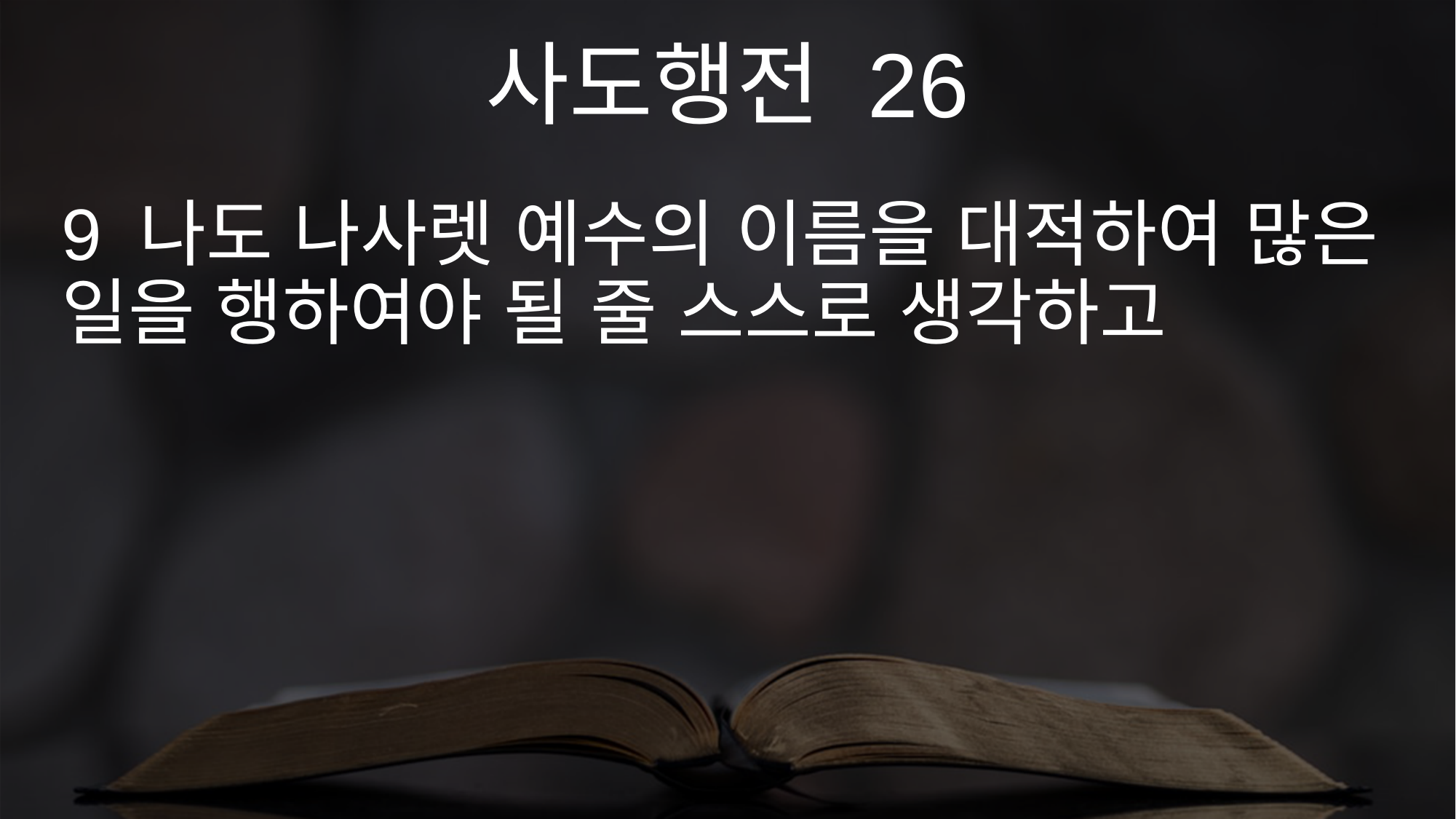

사도행전 26
9 나도 나사렛 예수의 이름을 대적하여 많은 일을 행하여야 될 줄 스스로 생각하고